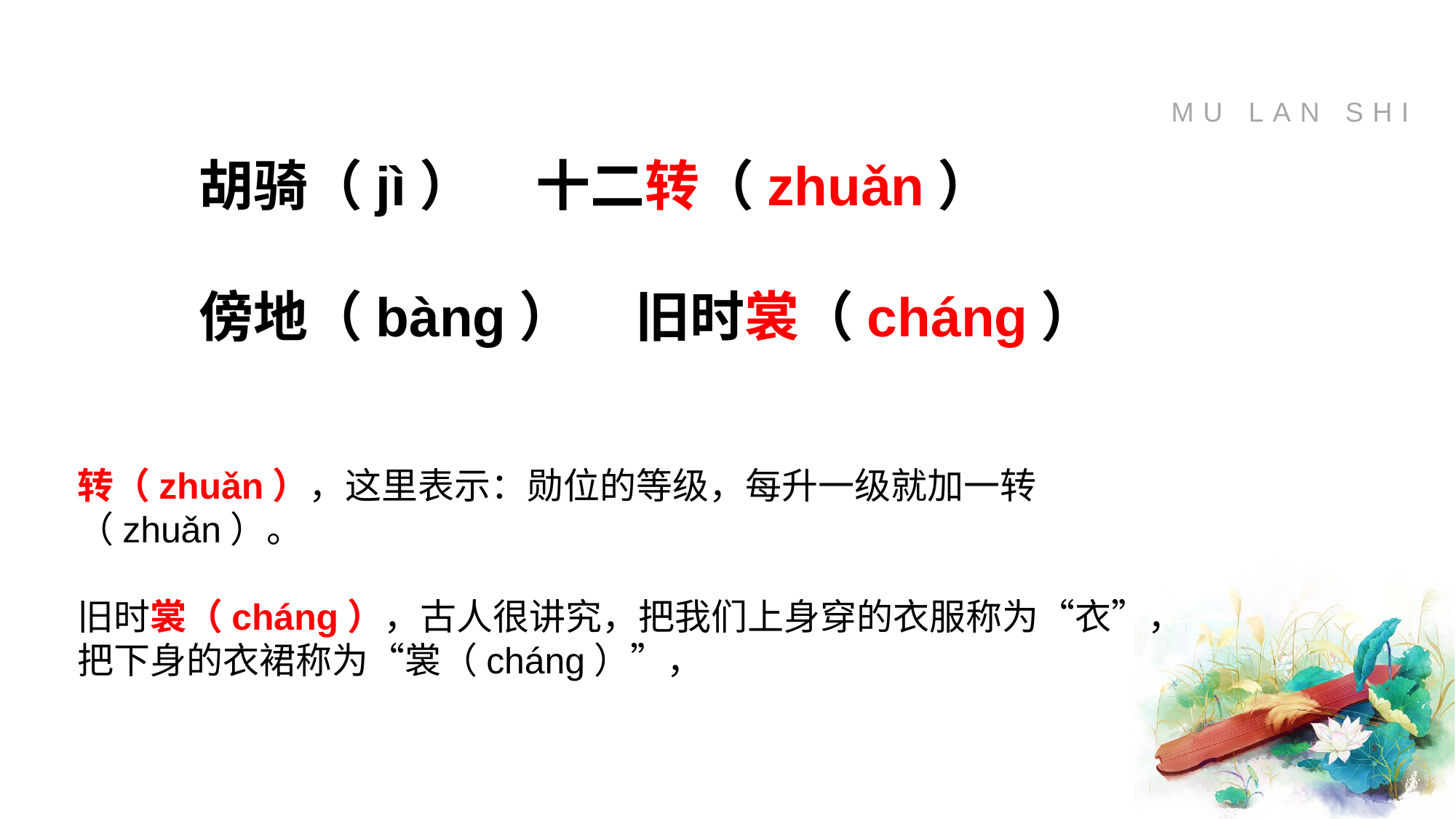

胡骑（jì）     十二转（zhuǎn）

傍地（bàng）     旧时裳（cháng）
转（zhuǎn），这里表示：勋位的等级，每升一级就加一转（zhuǎn）。

旧时裳（cháng），古人很讲究，把我们上身穿的衣服称为“衣”，把下身的衣裙称为“裳（cháng）”，